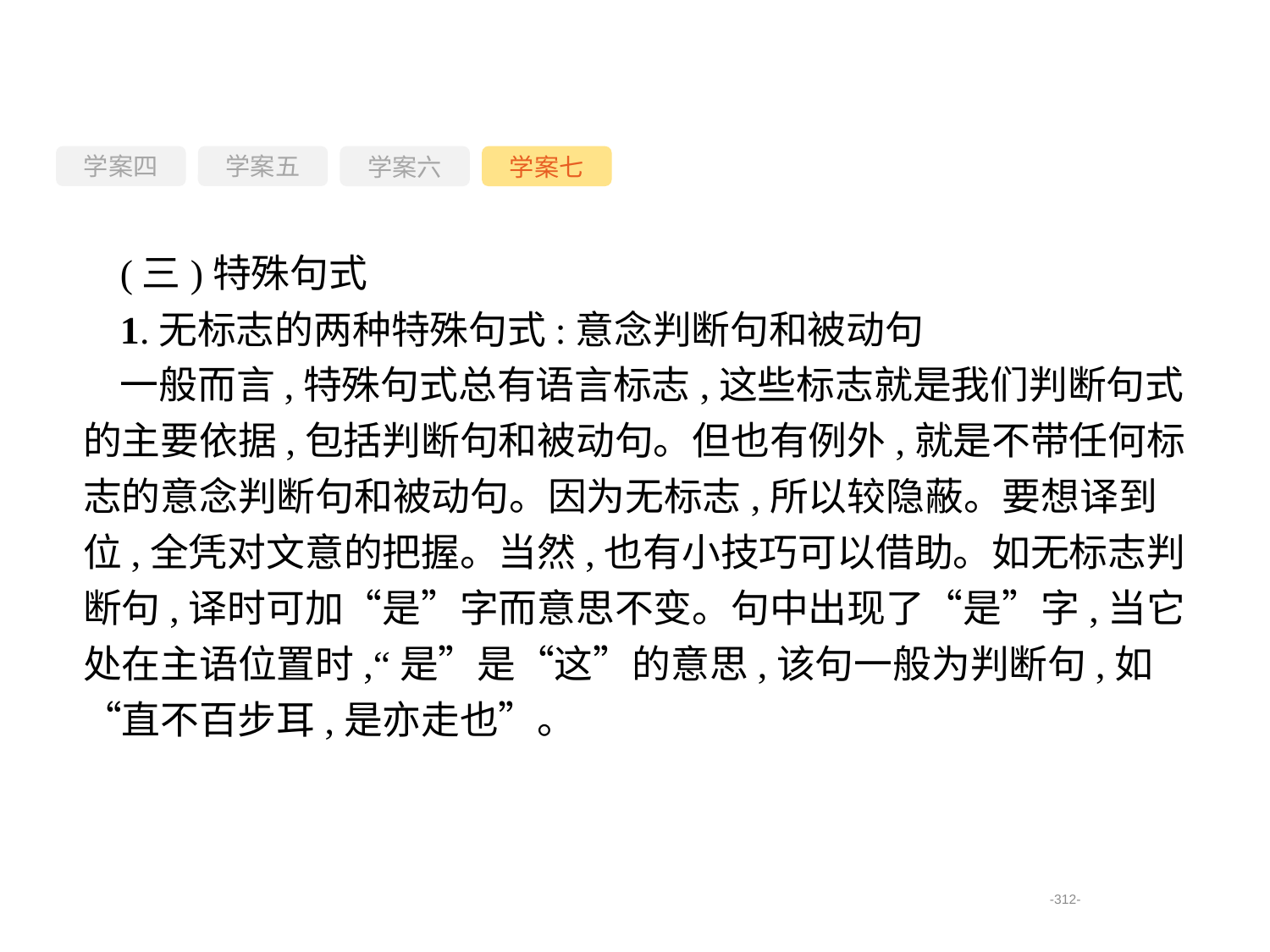

学案四
学案六
学案七
学案五
(三)特殊句式
1.无标志的两种特殊句式:意念判断句和被动句
一般而言,特殊句式总有语言标志,这些标志就是我们判断句式的主要依据,包括判断句和被动句。但也有例外,就是不带任何标志的意念判断句和被动句。因为无标志,所以较隐蔽。要想译到位,全凭对文意的把握。当然,也有小技巧可以借助。如无标志判断句,译时可加“是”字而意思不变。句中出现了“是”字,当它处在主语位置时,“是”是“这”的意思,该句一般为判断句,如“直不百步耳,是亦走也”。
-312-